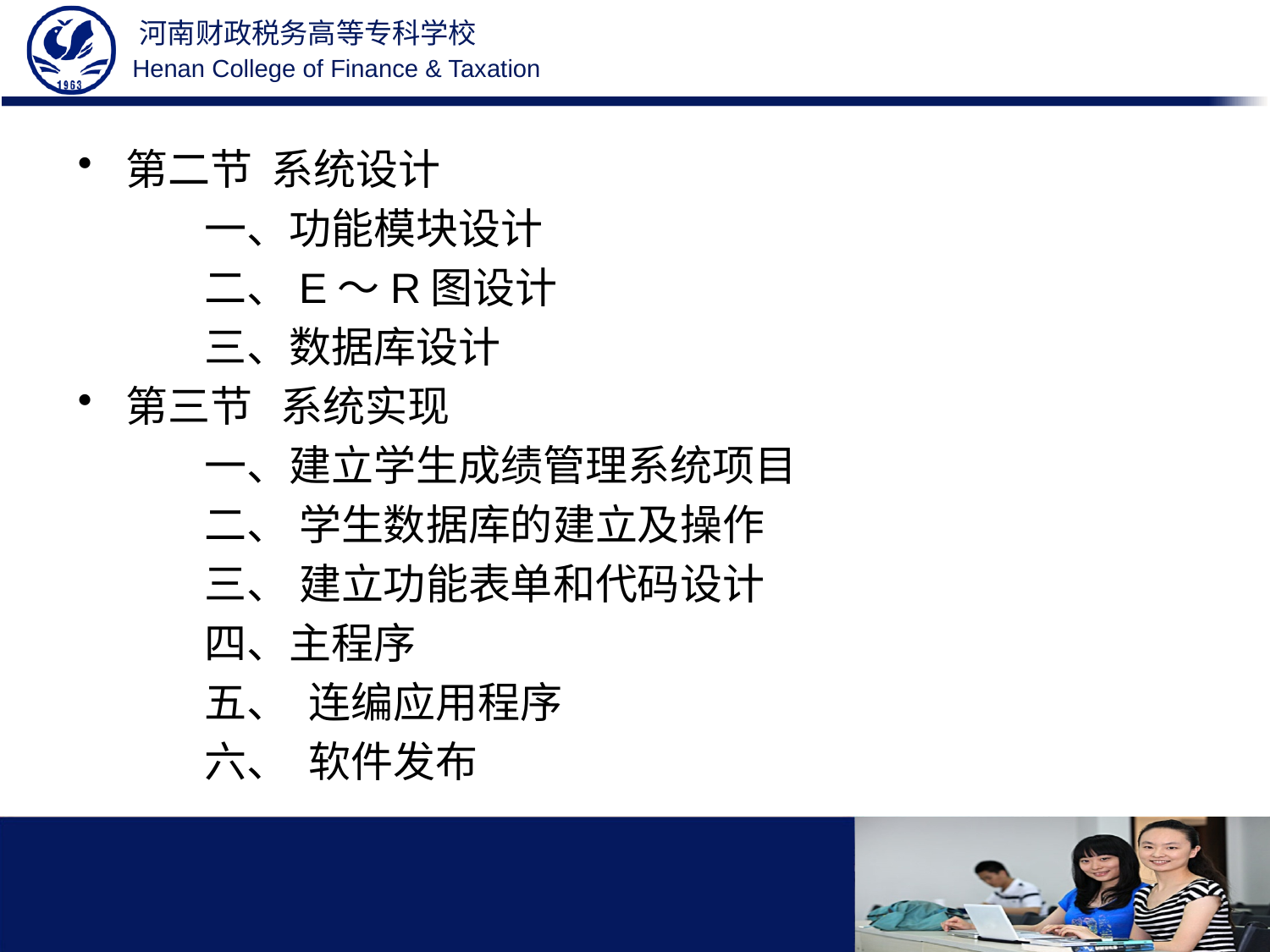

第二节  系统设计
一、功能模块设计
二、E～R图设计
三、数据库设计
第三节   系统实现
一、建立学生成绩管理系统项目
二、 学生数据库的建立及操作
三、 建立功能表单和代码设计
四、主程序
五、  连编应用程序
六、  软件发布